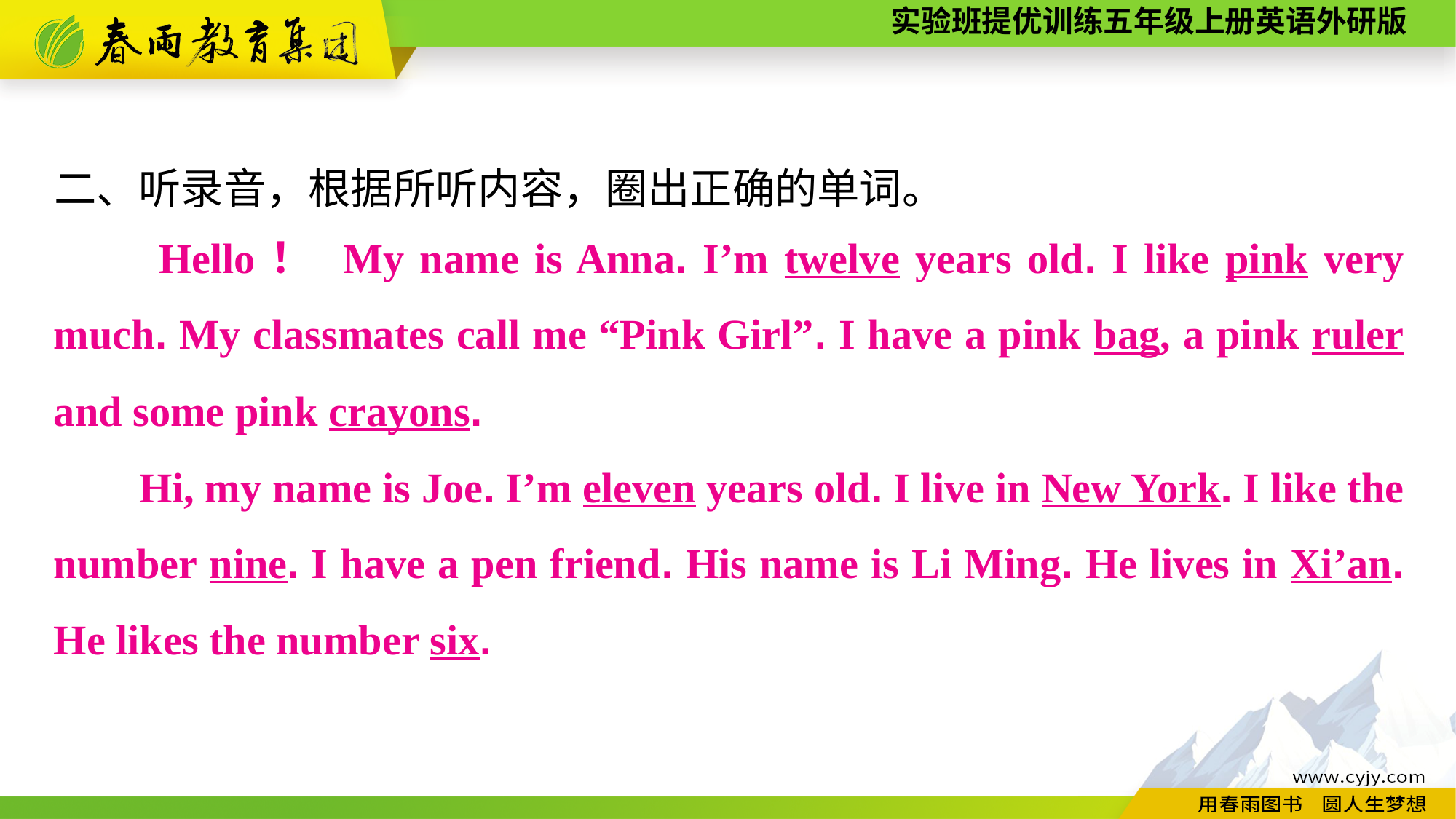

二、听录音，根据所听内容，圈出正确的单词。
　　Hello！ My name is Anna. I’m twelve years old. I like pink very much. My classmates call me “Pink Girl”. I have a pink bag, a pink ruler and some pink crayons.
Hi, my name is Joe. I’m eleven years old. I live in New York. I like the number nine. I have a pen friend. His name is Li Ming. He lives in Xi’an. He likes the number six.